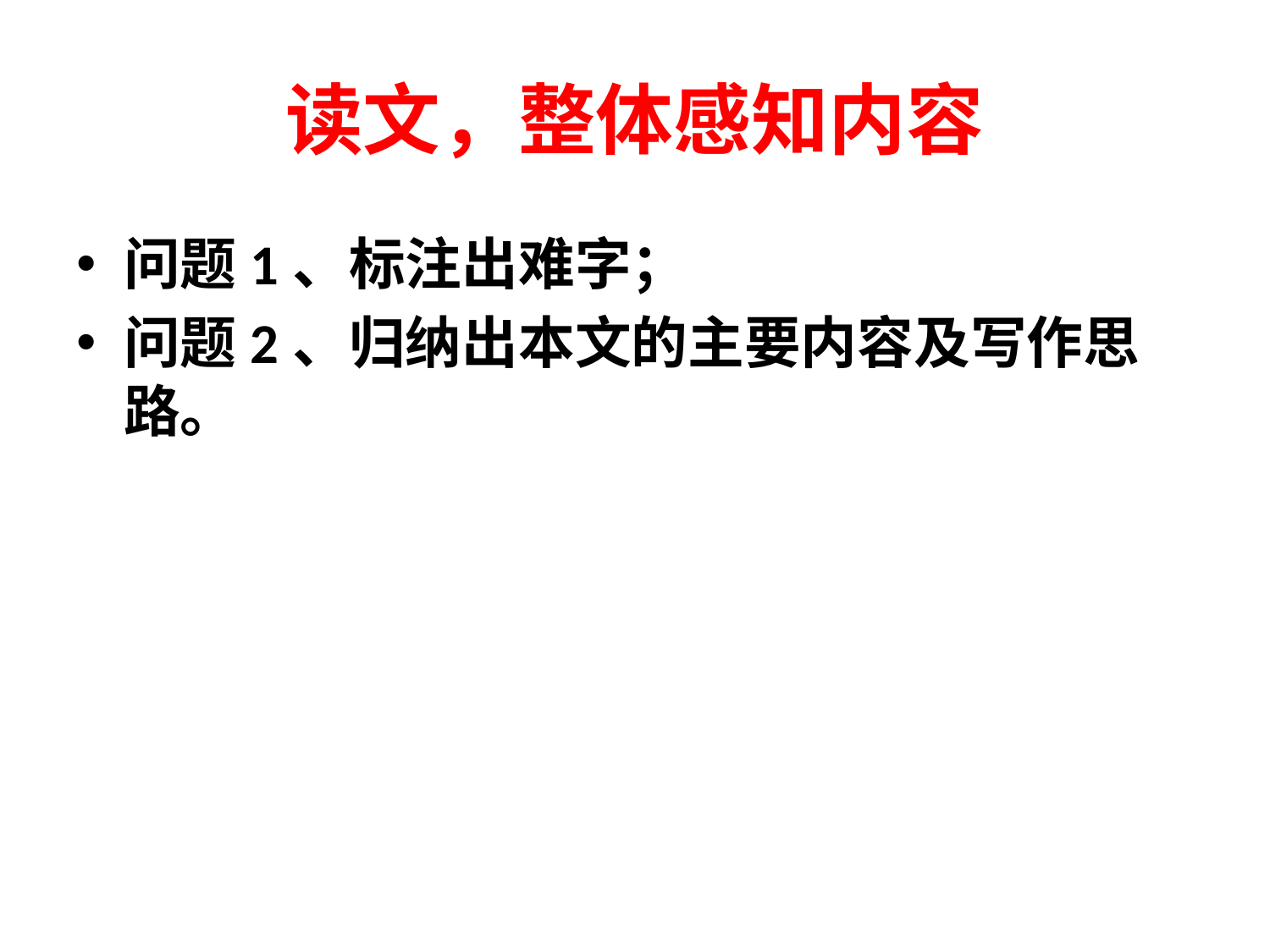

# 读文，整体感知内容
问题1、标注出难字；
问题2、归纳出本文的主要内容及写作思路。